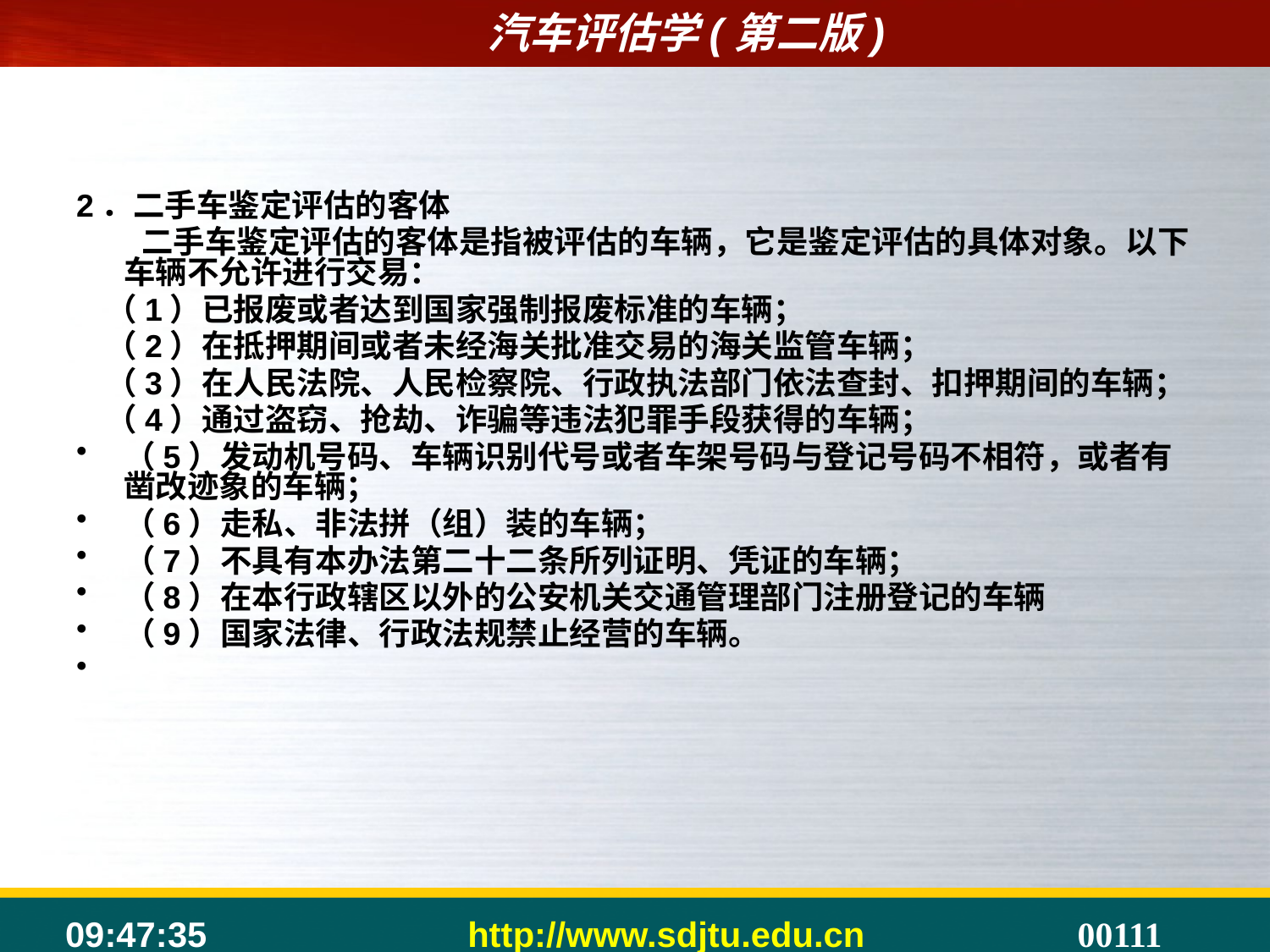

#
2．二手车鉴定评估的客体
        二手车鉴定评估的客体是指被评估的车辆，它是鉴定评估的具体对象。以下车辆不允许进行交易：
   （1）已报废或者达到国家强制报废标准的车辆；
   （2）在抵押期间或者未经海关批准交易的海关监管车辆；
   （3）在人民法院、人民检察院、行政执法部门依法查封、扣押期间的车辆；
   （4）通过盗窃、抢劫、诈骗等违法犯罪手段获得的车辆；
（5）发动机号码、车辆识别代号或者车架号码与登记号码不相符，或者有凿改迹象的车辆；
（6）走私、非法拼（组）装的车辆；
（7）不具有本办法第二十二条所列证明、凭证的车辆；
（8）在本行政辖区以外的公安机关交通管理部门注册登记的车辆
（9）国家法律、行政法规禁止经营的车辆。